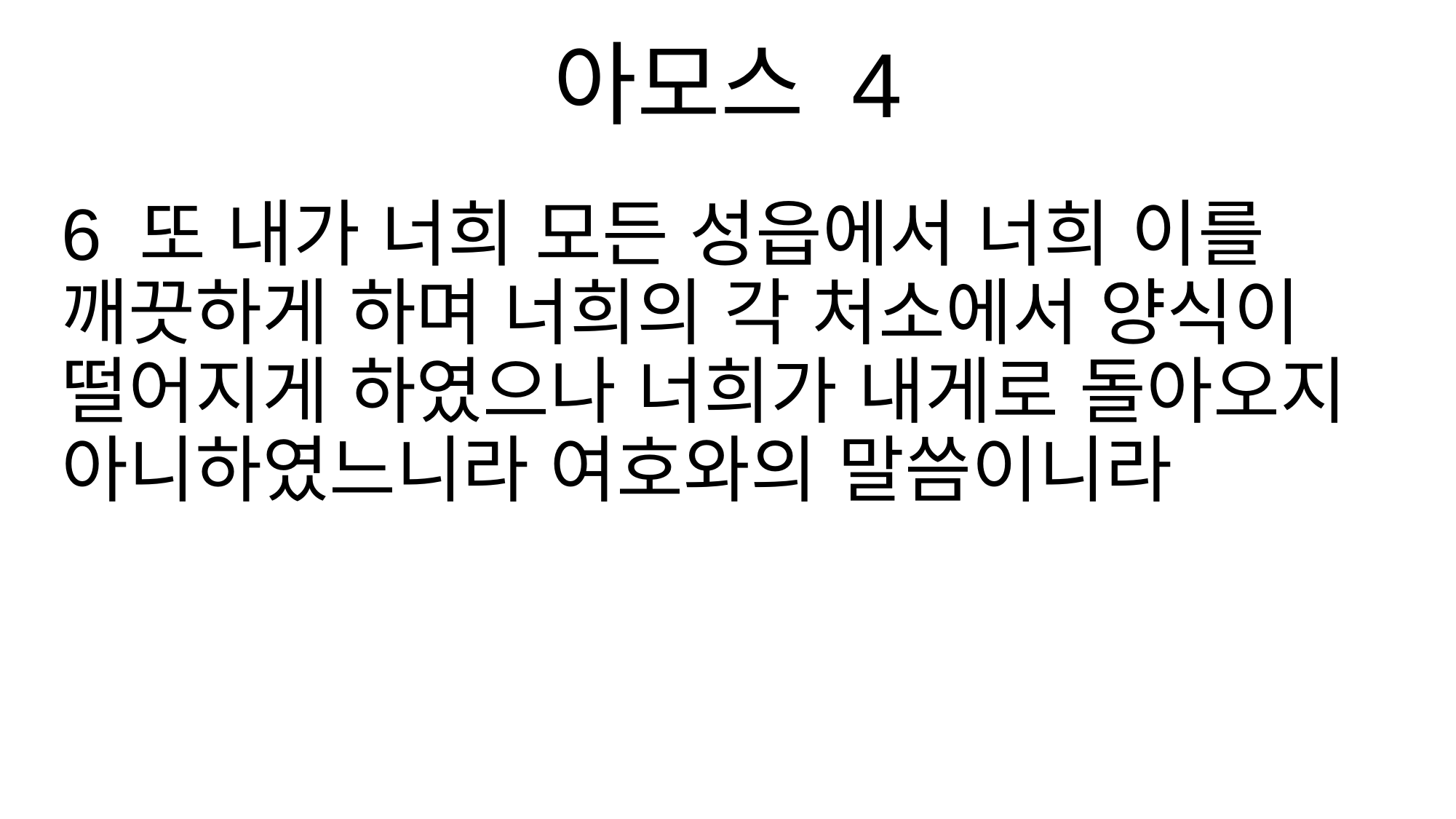

아모스 4
6 또 내가 너희 모든 성읍에서 너희 이를 깨끗하게 하며 너희의 각 처소에서 양식이 떨어지게 하였으나 너희가 내게로 돌아오지 아니하였느니라 여호와의 말씀이니라